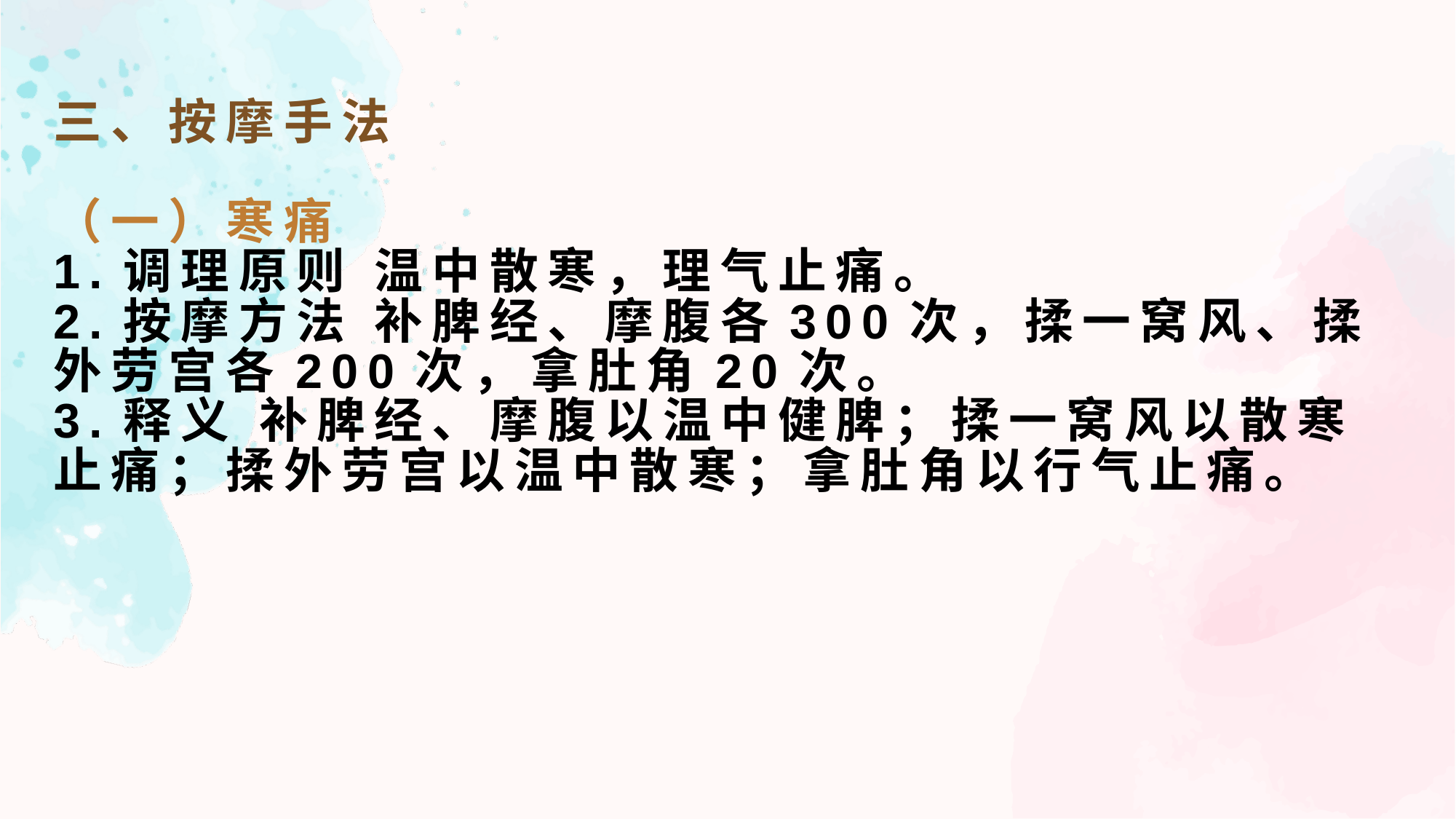

三、按摩手法

（一）寒痛
1.调理原则 温中散寒，理气止痛。
2.按摩方法 补脾经、摩腹各300次，揉一窝风、揉外劳宫各200次，拿肚角20次。
3.释义 补脾经、摩腹以温中健脾；揉一窝风以散寒止痛；揉外劳宫以温中散寒；拿肚角以行气止痛。